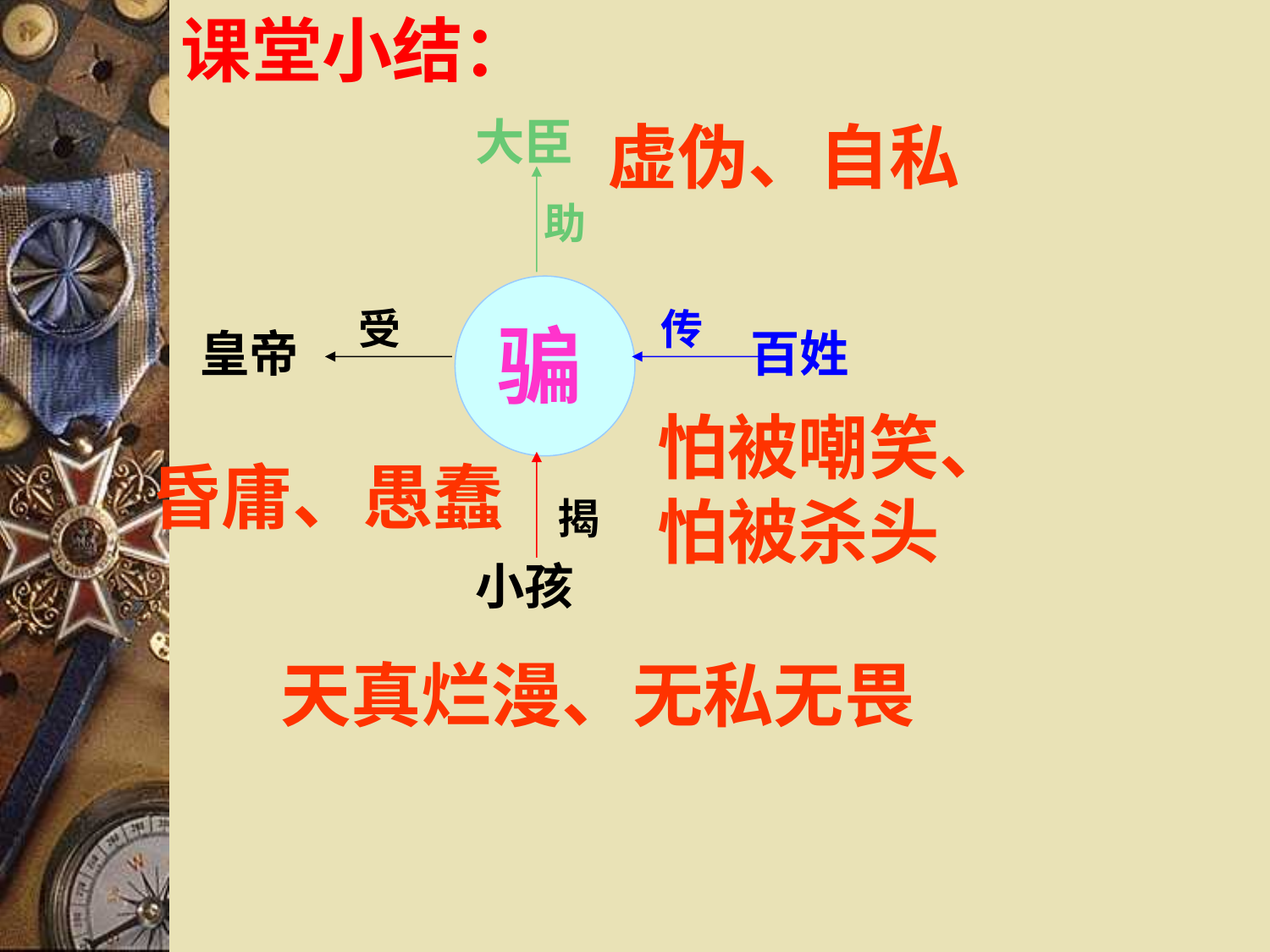

课堂小结：
大臣
皇帝
百姓
小孩
虚伪、自私

助

受
传
骗
怕被嘲笑、怕被杀头
昏庸、愚蠢
揭
天真烂漫、无私无畏